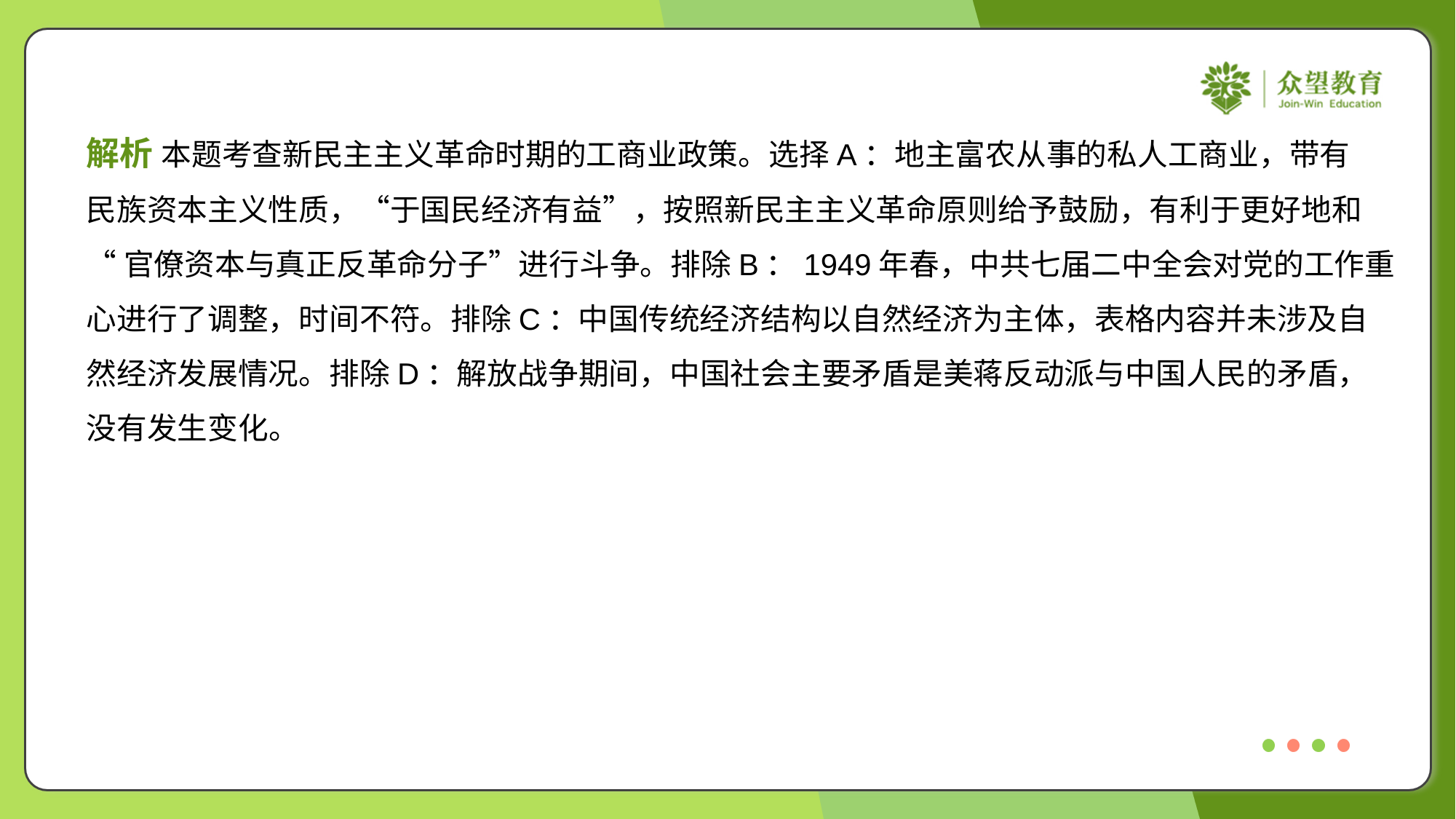

解析 本题考查新民主主义革命时期的工商业政策。选择A：地主富农从事的私人工商业，带有
民族资本主义性质，“于国民经济有益”，按照新民主主义革命原则给予鼓励，有利于更好地和
“官僚资本与真正反革命分子”进行斗争。排除B：1949年春，中共七届二中全会对党的工作重
心进行了调整，时间不符。排除C：中国传统经济结构以自然经济为主体，表格内容并未涉及自
然经济发展情况。排除D：解放战争期间，中国社会主要矛盾是美蒋反动派与中国人民的矛盾，
没有发生变化。